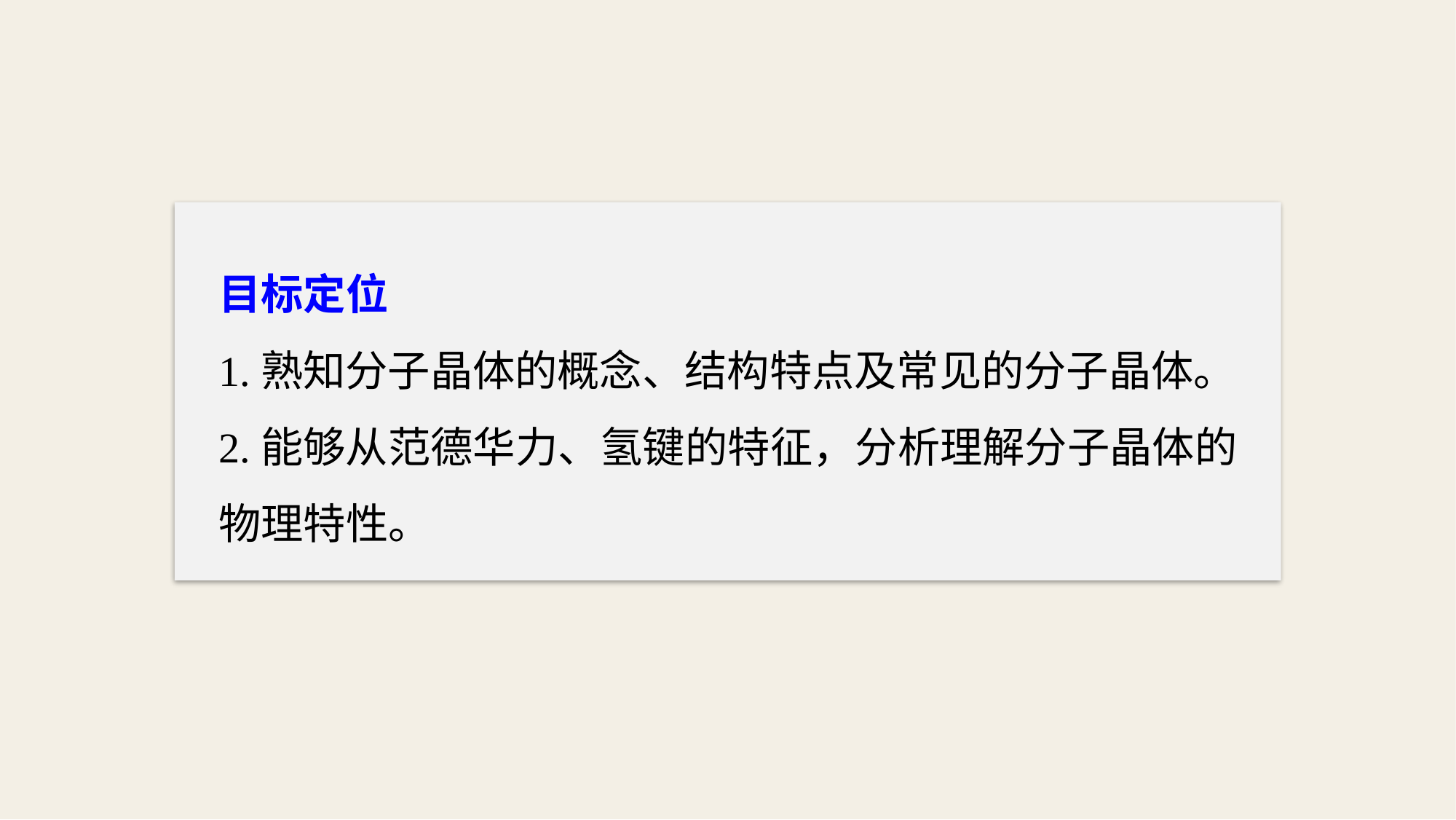

目标定位
1.熟知分子晶体的概念、结构特点及常见的分子晶体。
2.能够从范德华力、氢键的特征，分析理解分子晶体的物理特性。